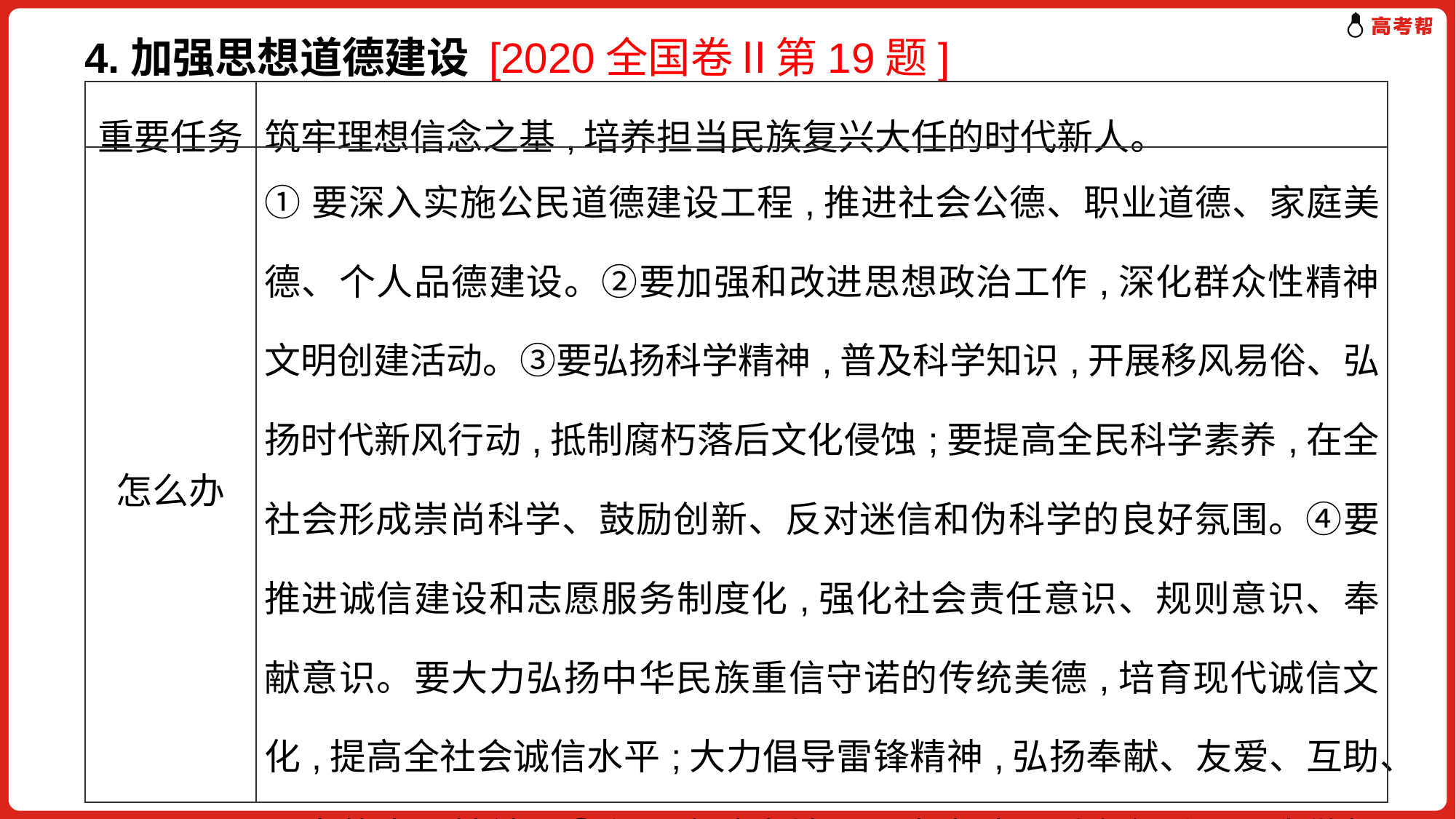

4.加强思想道德建设 [2020全国卷Ⅱ第19题]
| 重要任务 | 筑牢理想信念之基,培养担当民族复兴大任的时代新人。 |
| --- | --- |
| 怎么办 | ①要深入实施公民道德建设工程,推进社会公德、职业道德、家庭美德、个人品德建设。②要加强和改进思想政治工作,深化群众性精神文明创建活动。③要弘扬科学精神,普及科学知识,开展移风易俗、弘扬时代新风行动,抵制腐朽落后文化侵蚀;要提高全民科学素养,在全社会形成崇尚科学、鼓励创新、反对迷信和伪科学的良好氛围。④要推进诚信建设和志愿服务制度化,强化社会责任意识、规则意识、奉献意识。要大力弘扬中华民族重信守诺的传统美德,培育现代诚信文化,提高全社会诚信水平;大力倡导雷锋精神,弘扬奉献、友爱、互助、进步的志愿精神。⑤必须脚踏实地、不尚空谈、重在行动,从我做起、从现在做起、从点滴小事做起。 |